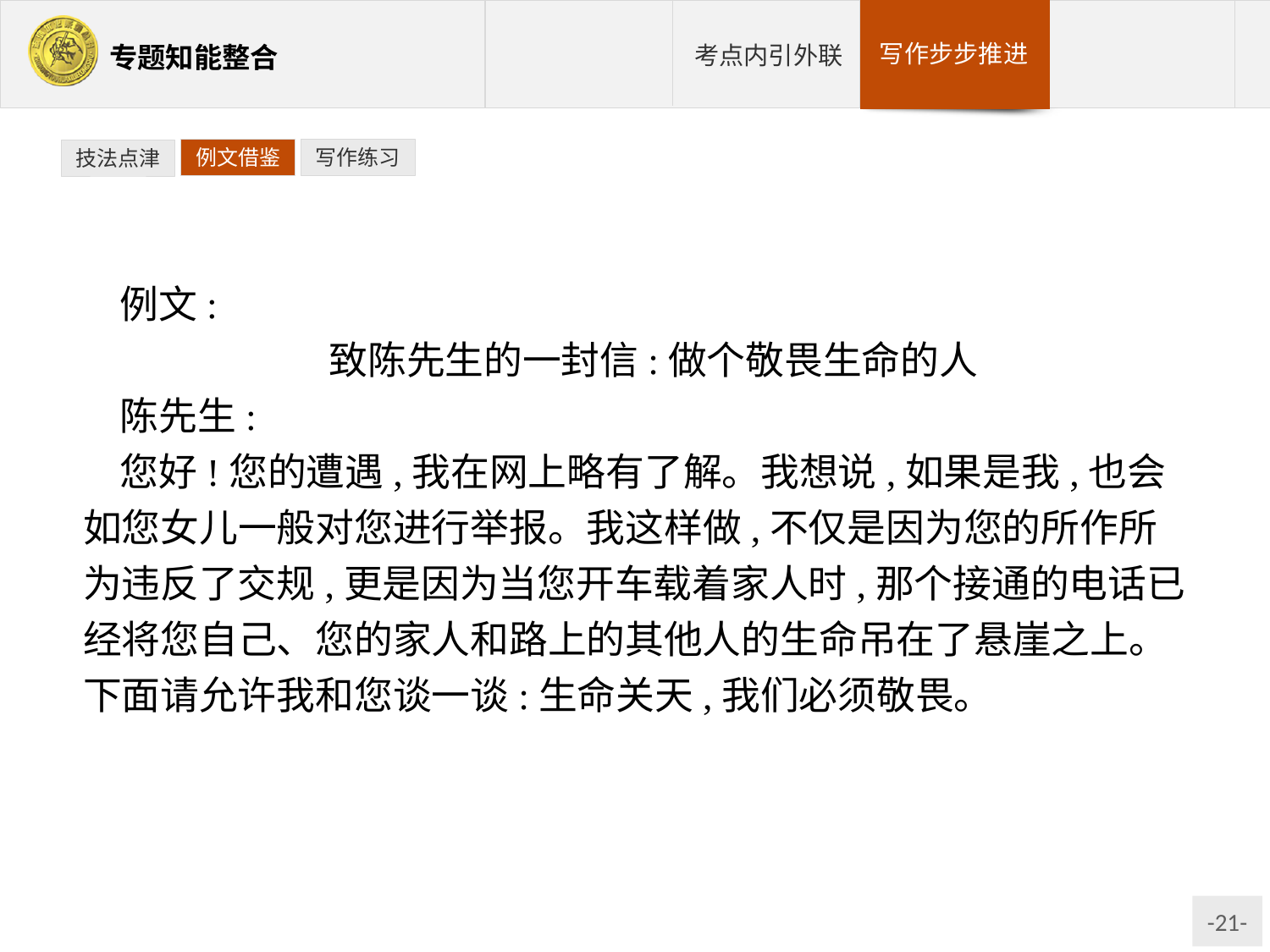

例文借鉴
写作练习
技法点津
例文:
致陈先生的一封信:做个敬畏生命的人
陈先生:
您好!您的遭遇,我在网上略有了解。我想说,如果是我,也会如您女儿一般对您进行举报。我这样做,不仅是因为您的所作所为违反了交规,更是因为当您开车载着家人时,那个接通的电话已经将您自己、您的家人和路上的其他人的生命吊在了悬崖之上。下面请允许我和您谈一谈:生命关天,我们必须敬畏。